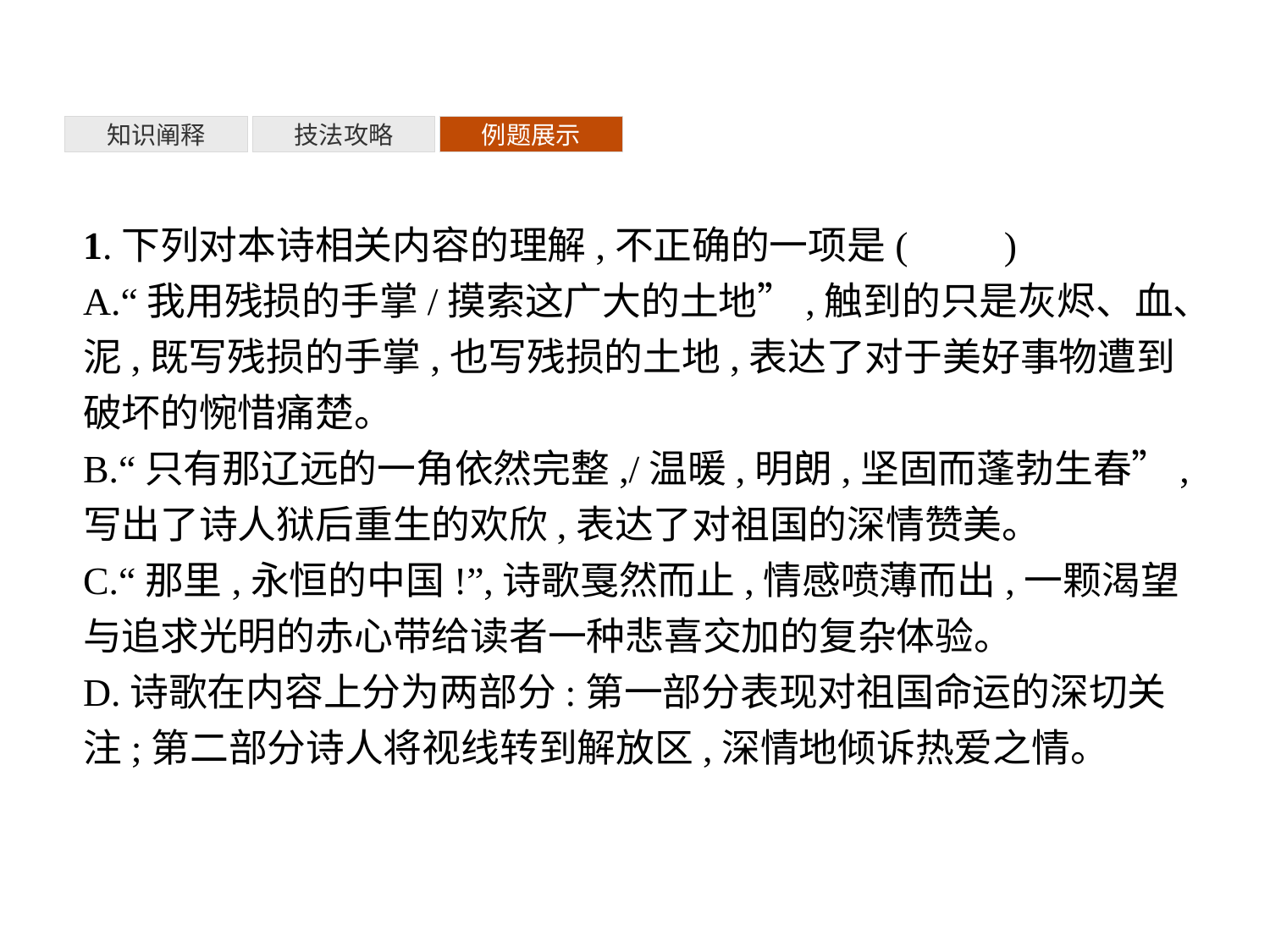

知识阐释
技法攻略
例题展示
1.下列对本诗相关内容的理解,不正确的一项是(　　)
A.“我用残损的手掌/摸索这广大的土地”,触到的只是灰烬、血、泥,既写残损的手掌,也写残损的土地,表达了对于美好事物遭到破坏的惋惜痛楚。
B.“只有那辽远的一角依然完整,/温暖,明朗,坚固而蓬勃生春”,写出了诗人狱后重生的欢欣,表达了对祖国的深情赞美。
C.“那里,永恒的中国!”,诗歌戛然而止,情感喷薄而出,一颗渴望与追求光明的赤心带给读者一种悲喜交加的复杂体验。
D.诗歌在内容上分为两部分:第一部分表现对祖国命运的深切关注;第二部分诗人将视线转到解放区,深情地倾诉热爱之情。